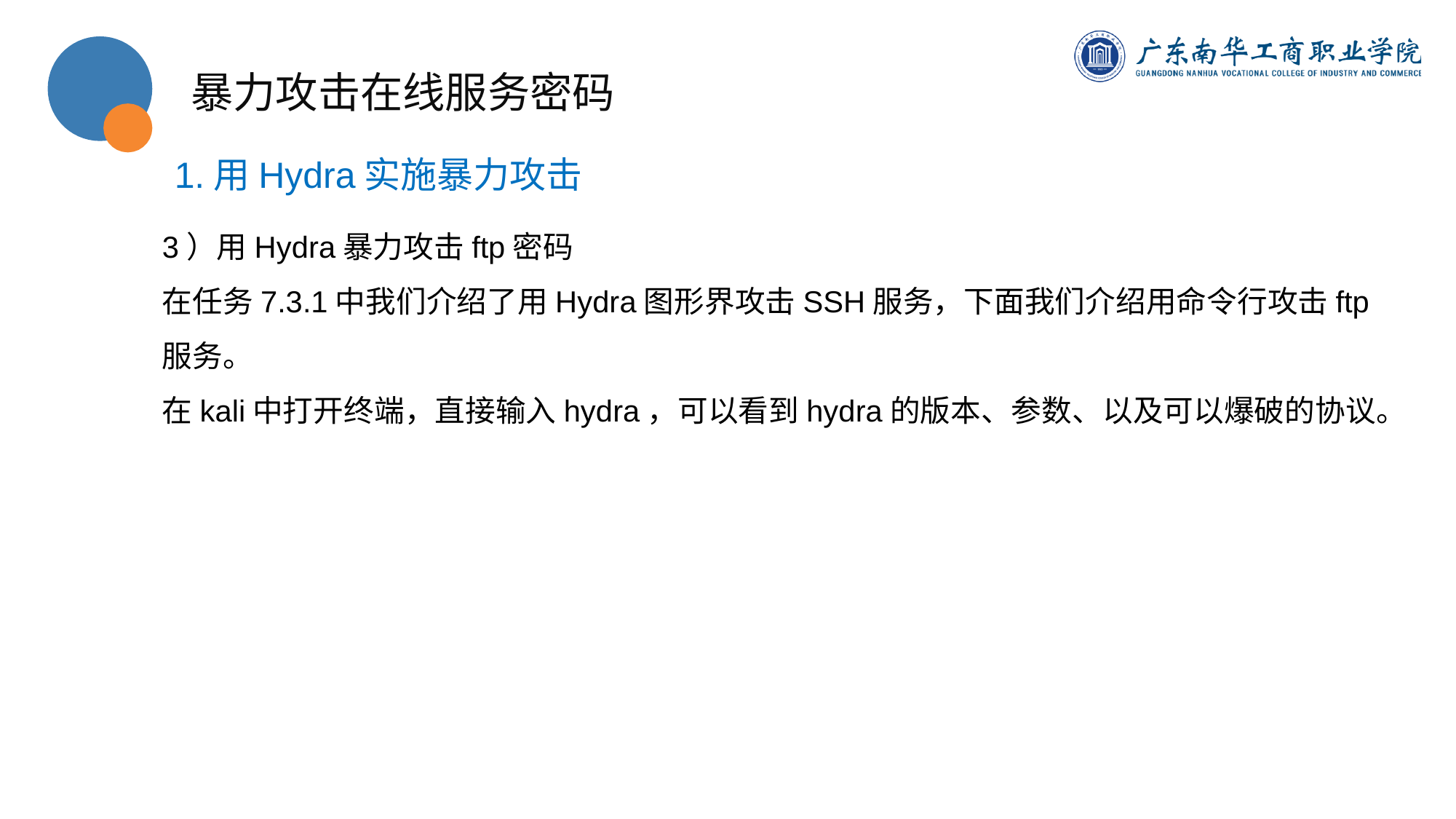

暴力攻击在线服务密码

1.用Hydra实施暴力攻击
3）用Hydra暴力攻击ftp密码
在任务7.3.1中我们介绍了用Hydra图形界攻击SSH服务，下面我们介绍用命令行攻击ftp服务。
在kali中打开终端，直接输入hydra，可以看到hydra的版本、参数、以及可以爆破的协议。